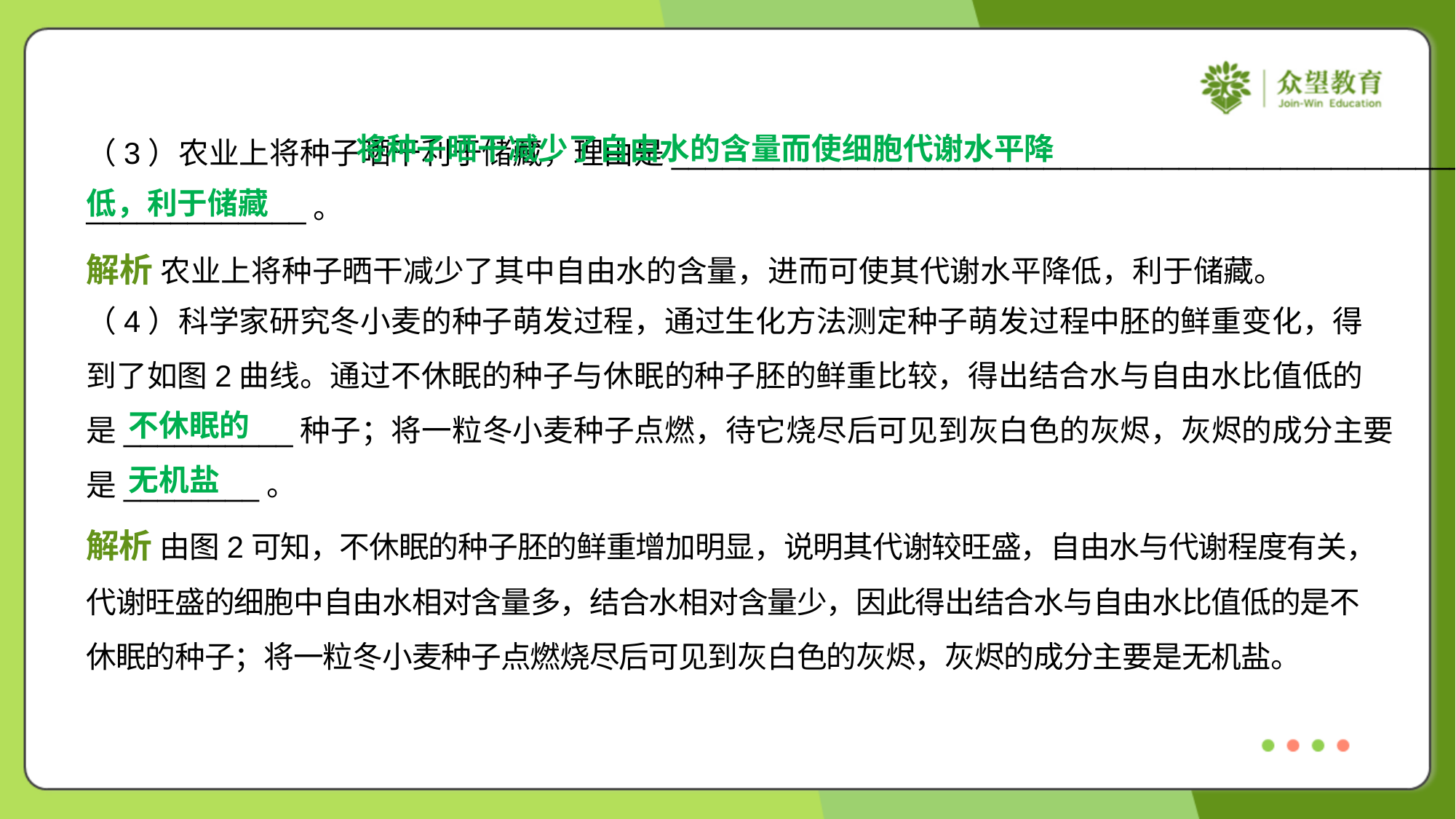

将种子晒干减少了自由水的含量而使细胞代谢水平降
低，利于储藏
（3）农业上将种子晒干利于储藏，理由是_______________________________________________
_____________。
解析 农业上将种子晒干减少了其中自由水的含量，进而可使其代谢水平降低，利于储藏。
（4）科学家研究冬小麦的种子萌发过程，通过生化方法测定种子萌发过程中胚的鲜重变化，得
到了如图2曲线。通过不休眠的种子与休眠的种子胚的鲜重比较，得出结合水与自由水比值低的
是__________种子；将一粒冬小麦种子点燃，待它烧尽后可见到灰白色的灰烬，灰烬的成分主要
是________。
不休眠的
无机盐
解析 由图2可知，不休眠的种子胚的鲜重增加明显，说明其代谢较旺盛，自由水与代谢程度有关，
代谢旺盛的细胞中自由水相对含量多，结合水相对含量少，因此得出结合水与自由水比值低的是不
休眠的种子；将一粒冬小麦种子点燃烧尽后可见到灰白色的灰烬，灰烬的成分主要是无机盐。